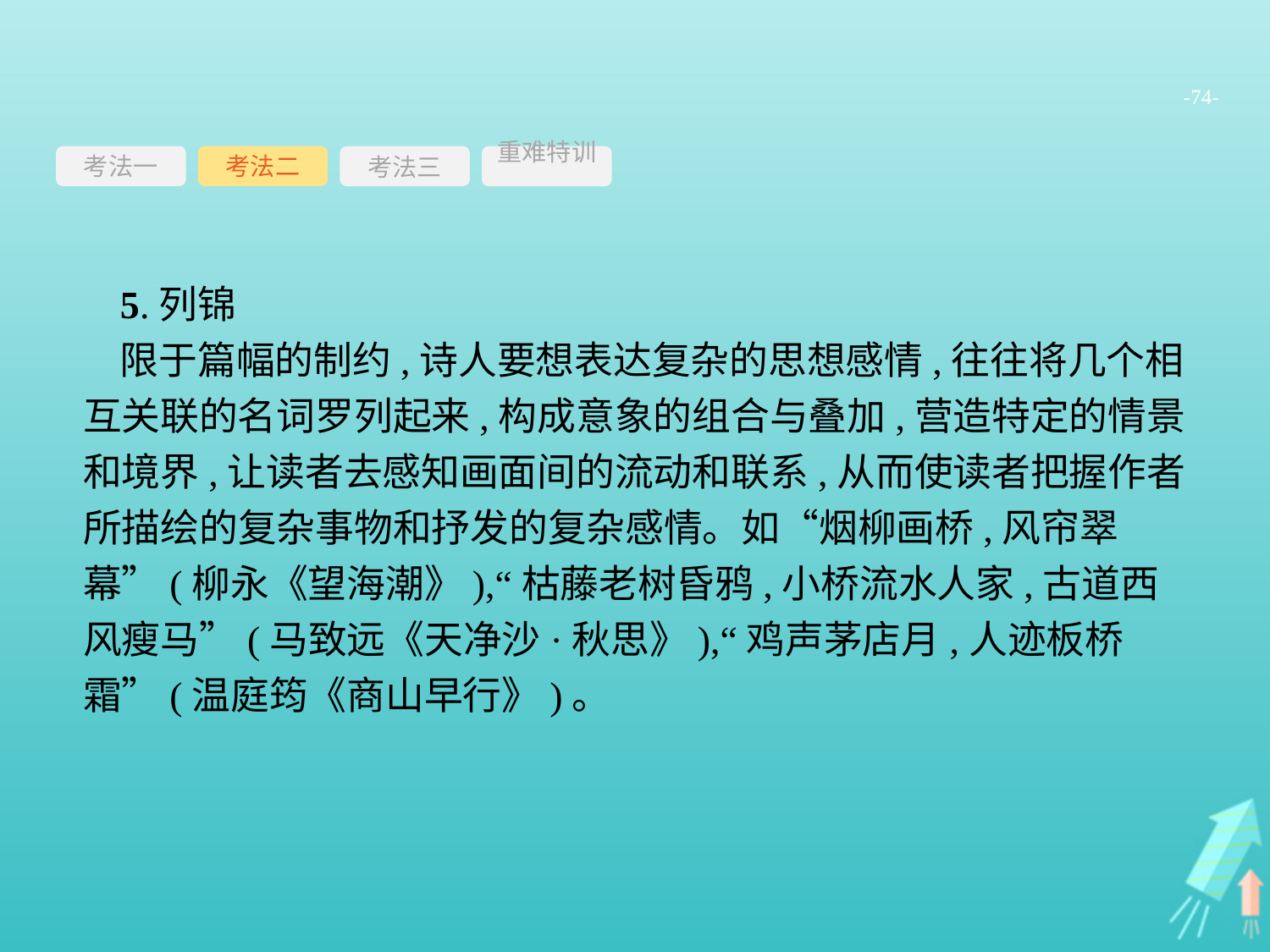

-74-
考法一
考法三
重难特训
考法二
5.列锦
限于篇幅的制约,诗人要想表达复杂的思想感情,往往将几个相互关联的名词罗列起来,构成意象的组合与叠加,营造特定的情景和境界,让读者去感知画面间的流动和联系,从而使读者把握作者所描绘的复杂事物和抒发的复杂感情。如“烟柳画桥,风帘翠幕”(柳永《望海潮》),“枯藤老树昏鸦,小桥流水人家,古道西风瘦马”(马致远《天净沙·秋思》),“鸡声茅店月,人迹板桥霜”(温庭筠《商山早行》)。